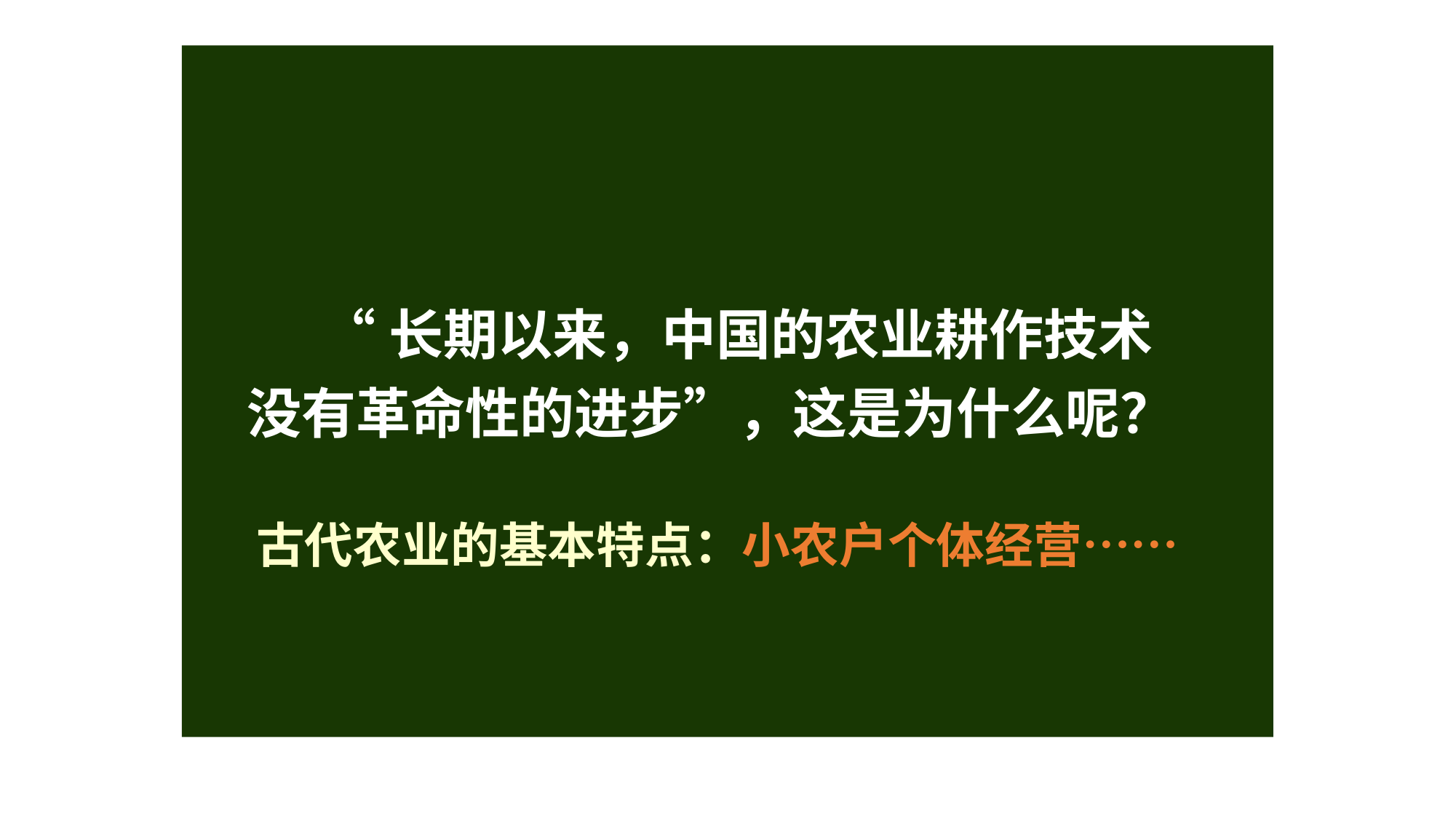

#

      “长期以来，中国的农业耕作技术没有革命性的进步”，这是为什么呢？

古代农业的基本特点：小农户个体经营……